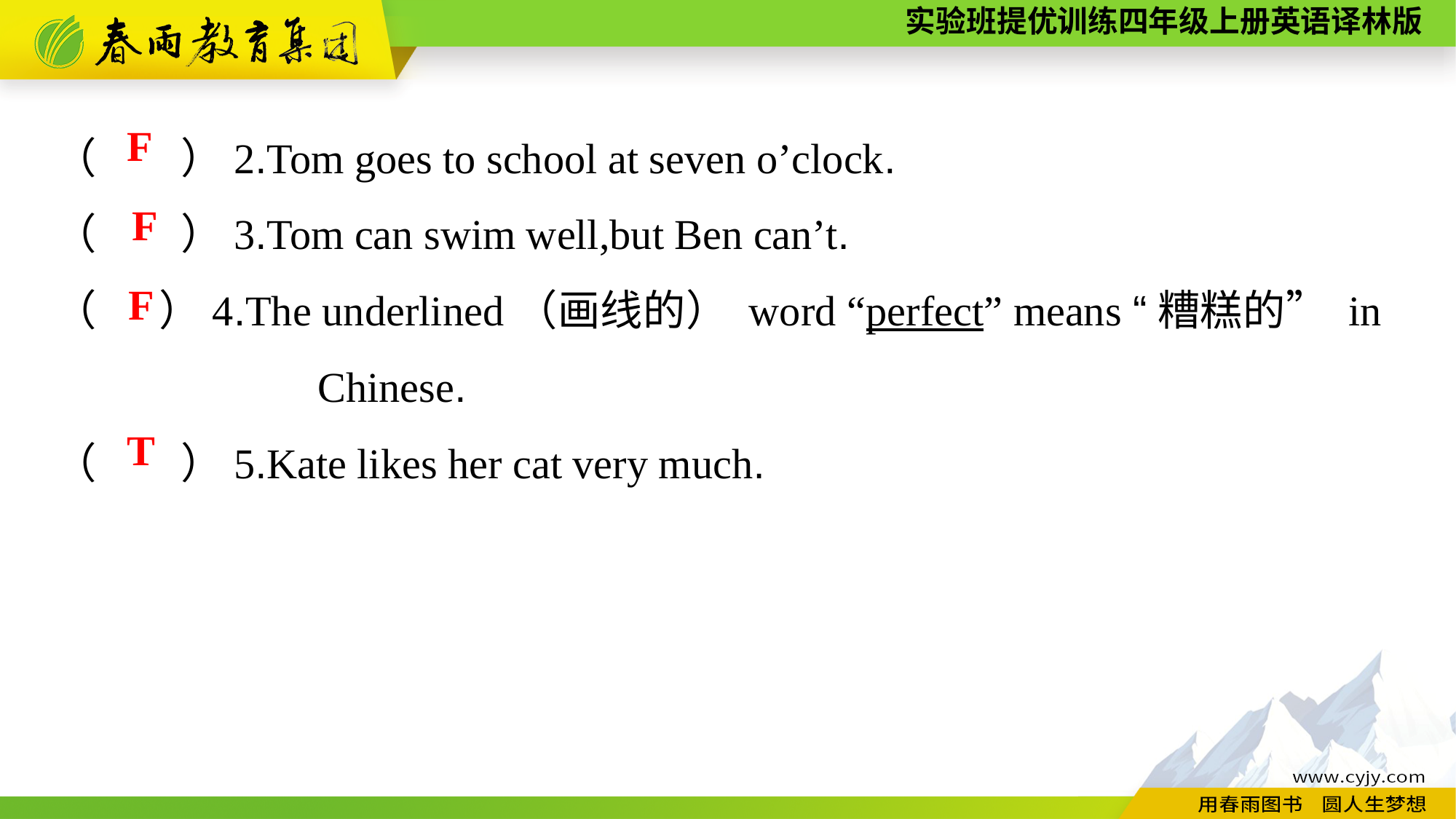

（　　）2.Tom goes to school at seven o’clock.
（　　）3.Tom can swim well,but Ben can’t.
（　  ）4.The underlined（画线的） word “perfect” means “糟糕的” in                            Chinese.
（　　）5.Kate likes her cat very much.
F
F
F
T